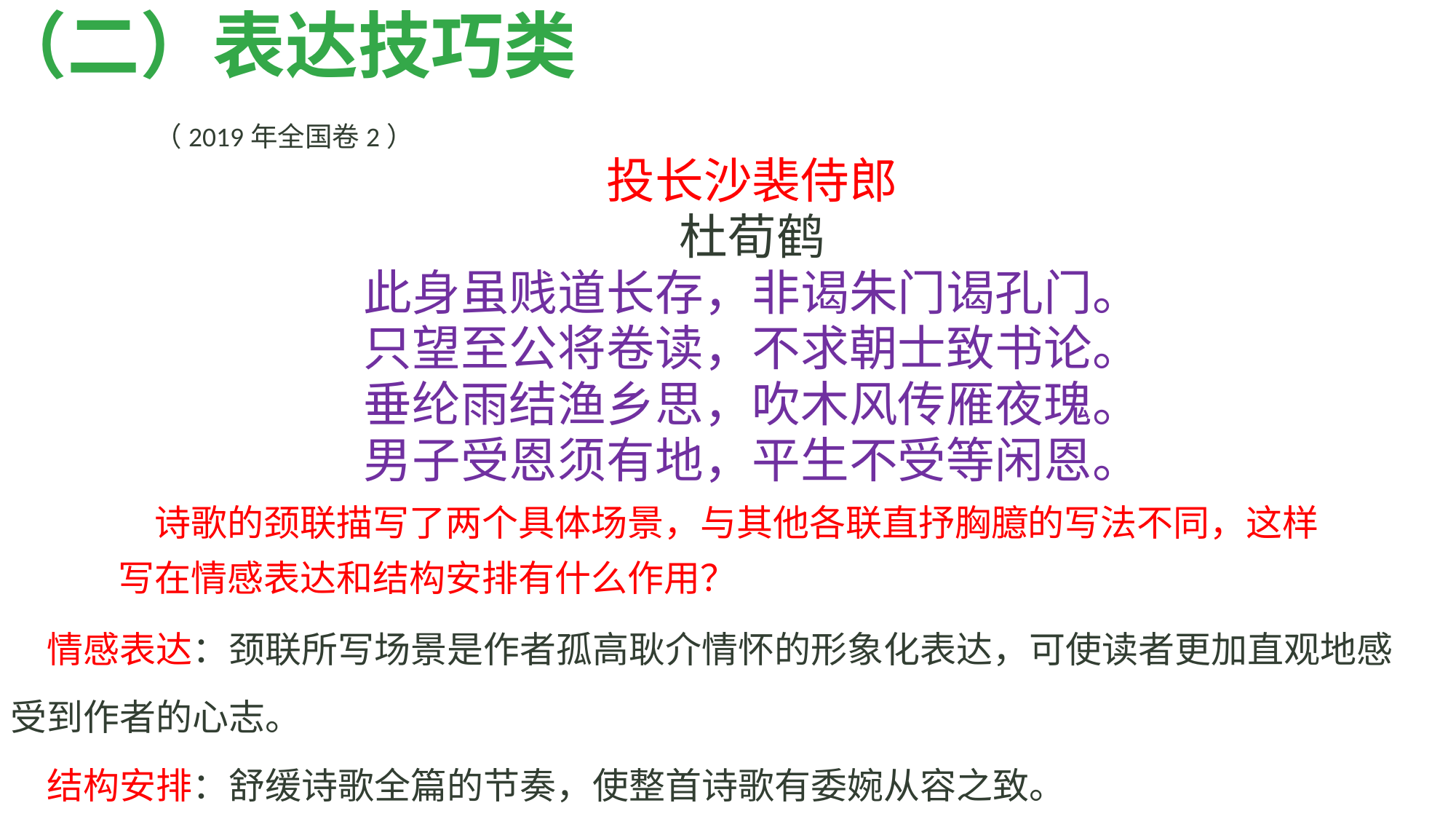

（二）表达技巧类
（2019年全国卷2）
投长沙裴侍郎
杜荀鹤
此身虽贱道长存，非谒朱门谒孔门。
只望至公将卷读，不求朝士致书论。
垂纶雨结渔乡思，吹木风传雁夜瑰。
男子受恩须有地，平生不受等闲恩。
诗歌的颈联描写了两个具体场景，与其他各联直抒胸臆的写法不同，这样写在情感表达和结构安排有什么作用？
情感表达：颈联所写场景是作者孤高耿介情怀的形象化表达，可使读者更加直观地感受到作者的心志。
结构安排：舒缓诗歌全篇的节奏，使整首诗歌有委婉从容之致。